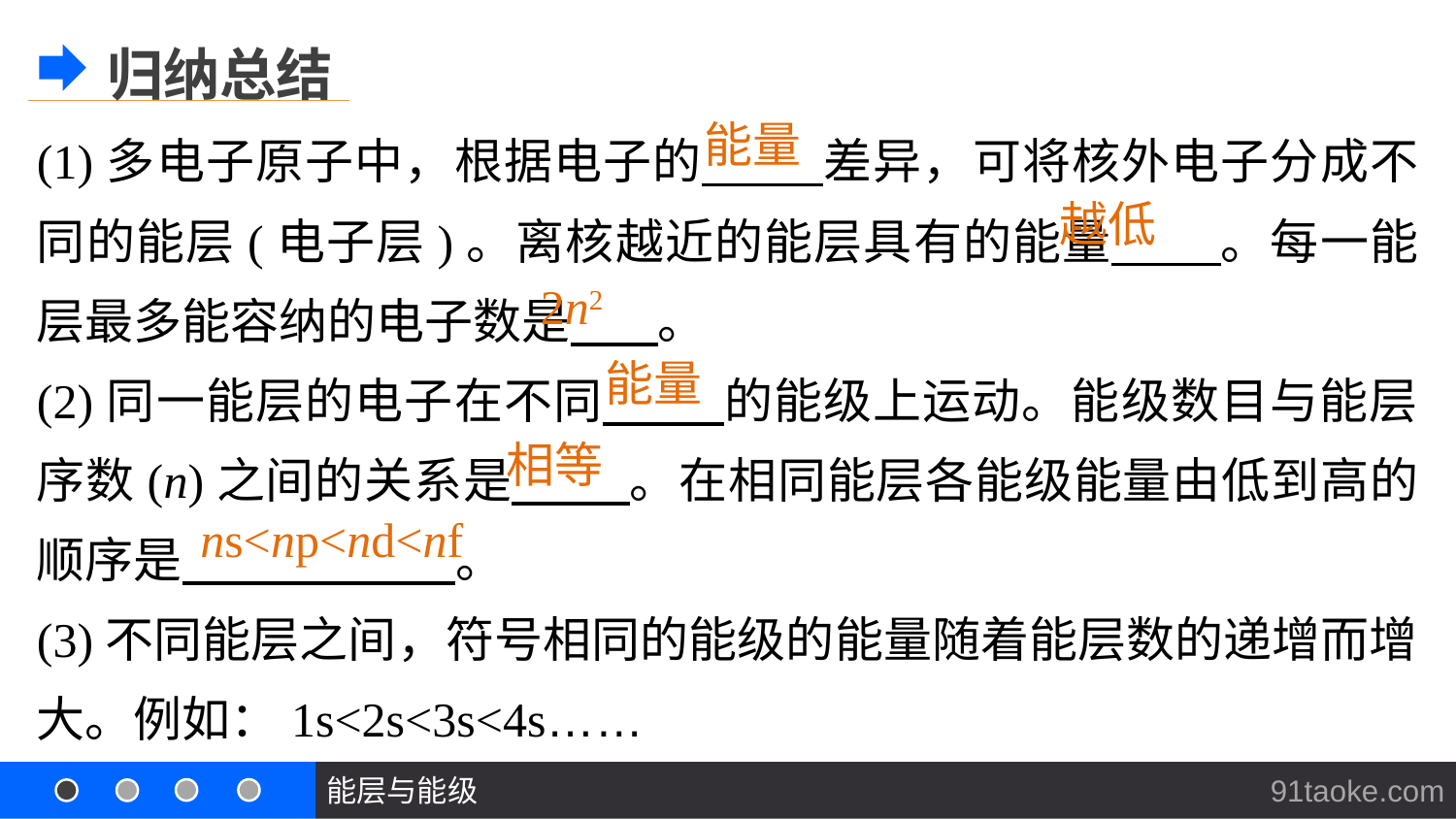

归纳总结

(1)多电子原子中，根据电子的          差异，可将核外电子分成不同的能层(电子层)。离核越近的能层具有的能量         。每一能层最多能容纳的电子数是        。
(2)同一能层的电子在不同          的能级上运动。能级数目与能层序数(n)之间的关系是          。在相同能层各能级能量由低到高的顺序是                         。
(3)不同能层之间，符号相同的能级的能量随着能层数的递增而增大。例如：1s<2s<3s<4s……
能量
越低
2n2
能量
相等
ns<np<nd<nf